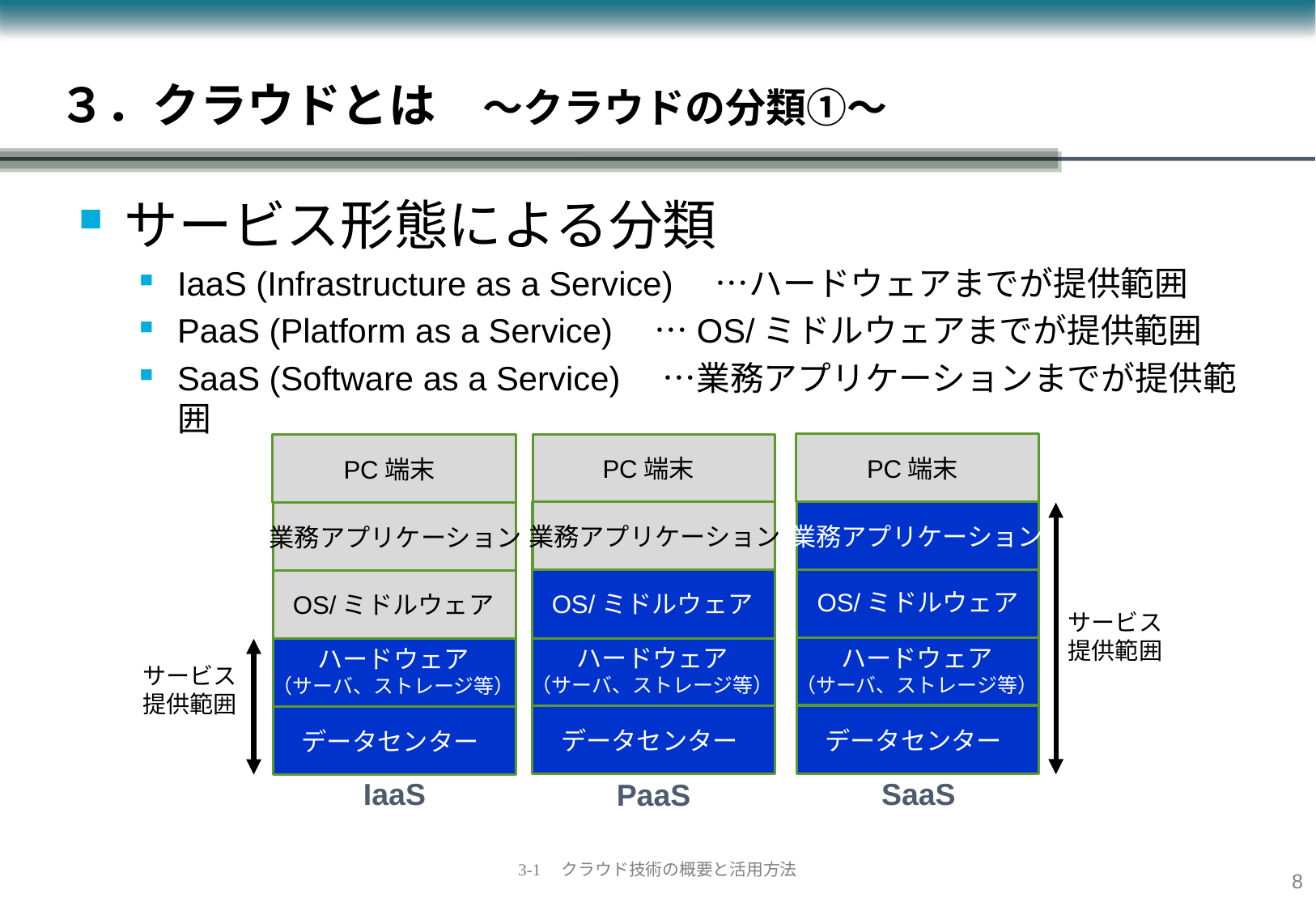

# ３．クラウドとは　～クラウドの分類①～
サービス形態による分類
IaaS (Infrastructure as a Service)　…ハードウェアまでが提供範囲
PaaS (Platform as a Service)　…OS/ミドルウェアまでが提供範囲
SaaS (Software as a Service)　…業務アプリケーションまでが提供範囲

PC端末
PC端末
PC端末

業務アプリケーション
業務アプリケーション
業務アプリケーション

OS/ミドルウェア
OS/ミドルウェア
OS/ミドルウェア
サービス
提供範囲
ハードウェア
（サーバ、ストレージ等）
ハードウェア
（サーバ、ストレージ等）
ハードウェア
（サーバ、ストレージ等）

サービス
提供範囲

データセンター
データセンター
データセンター
IaaS
SaaS
PaaS
8
3-1　クラウド技術の概要と活用方法